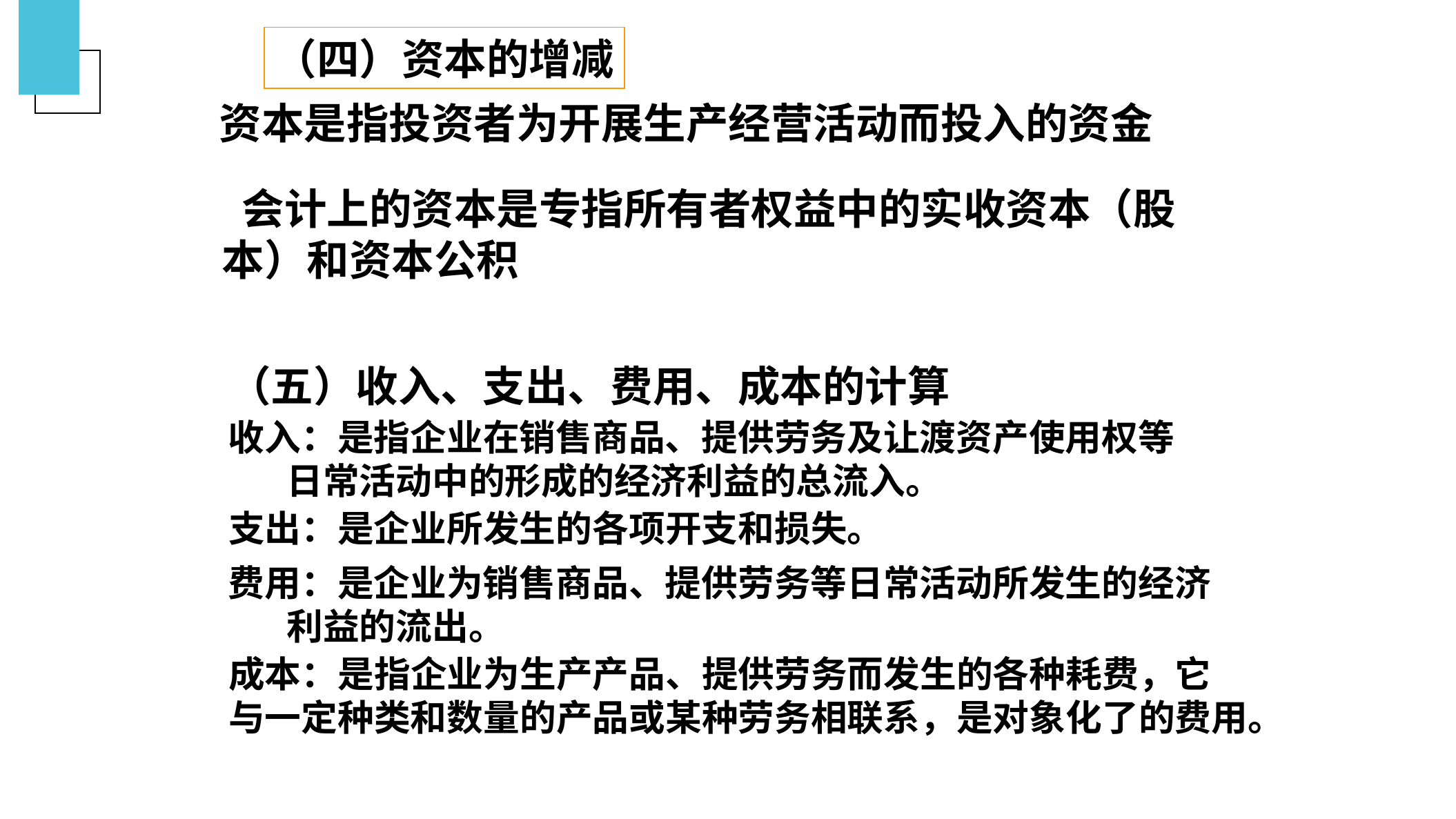

（四）资本的增减
资本是指投资者为开展生产经营活动而投入的资金
 会计上的资本是专指所有者权益中的实收资本（股本）和资本公积
（五）收入、支出、费用、成本的计算
收入：是指企业在销售商品、提供劳务及让渡资产使用权等
      日常活动中的形成的经济利益的总流入。
支出：是企业所发生的各项开支和损失。
费用：是企业为销售商品、提供劳务等日常活动所发生的经济
      利益的流出。
成本：是指企业为生产产品、提供劳务而发生的各种耗费，它
与一定种类和数量的产品或某种劳务相联系，是对象化了的费用。